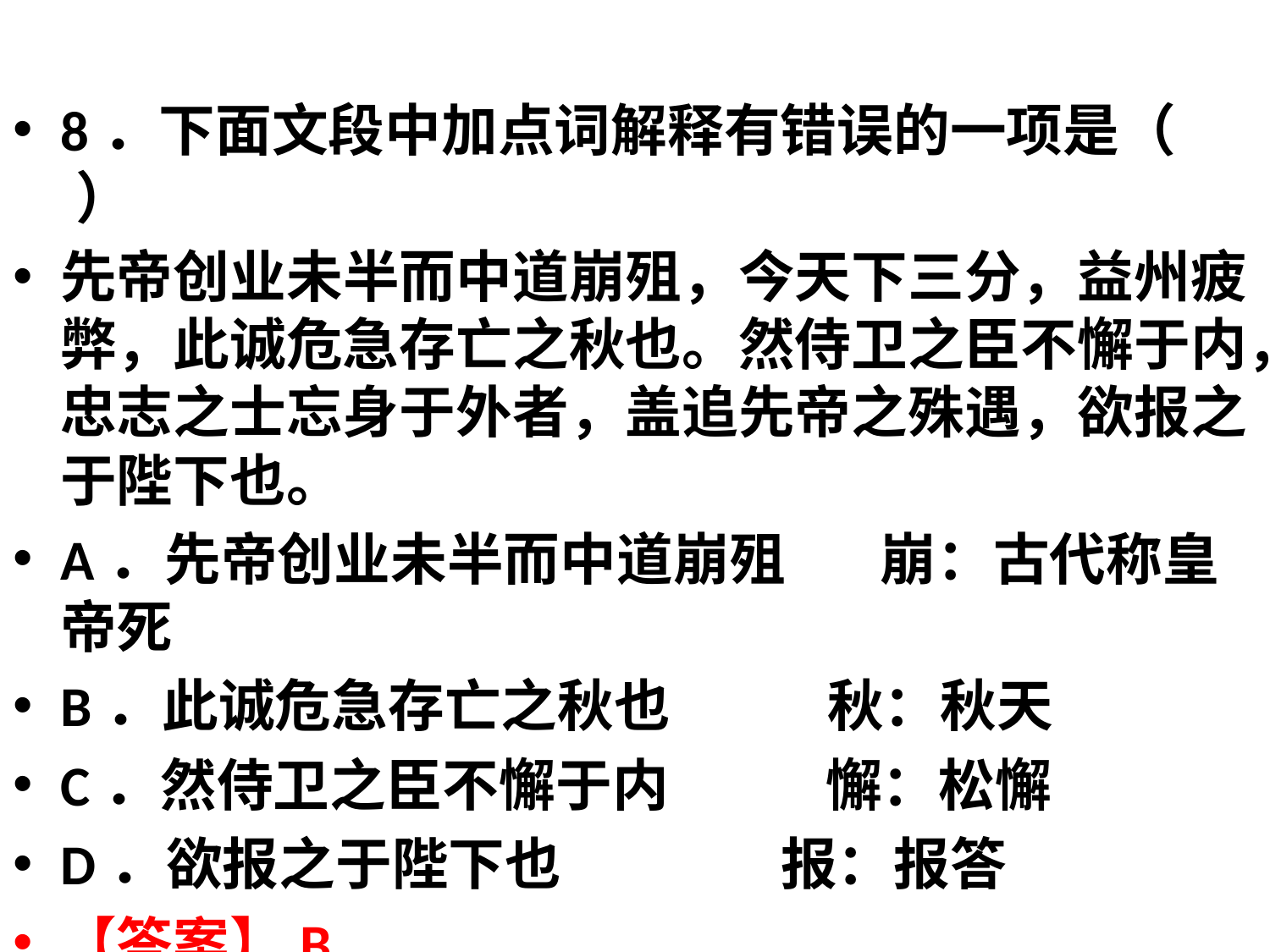

8．下面文段中加点词解释有错误的一项是（     ）
先帝创业未半而中道崩殂，今天下三分，益州疲弊，此诚危急存亡之秋也。然侍卫之臣不懈于内，忠志之士忘身于外者，盖追先帝之殊遇，欲报之于陛下也。
A．先帝创业未半而中道崩殂      崩：古代称皇帝死
B．此诚危急存亡之秋也          秋：秋天
C．然侍卫之臣不懈于内          懈：松懈
D．欲报之于陛下也              报：报答
【答案】B

#